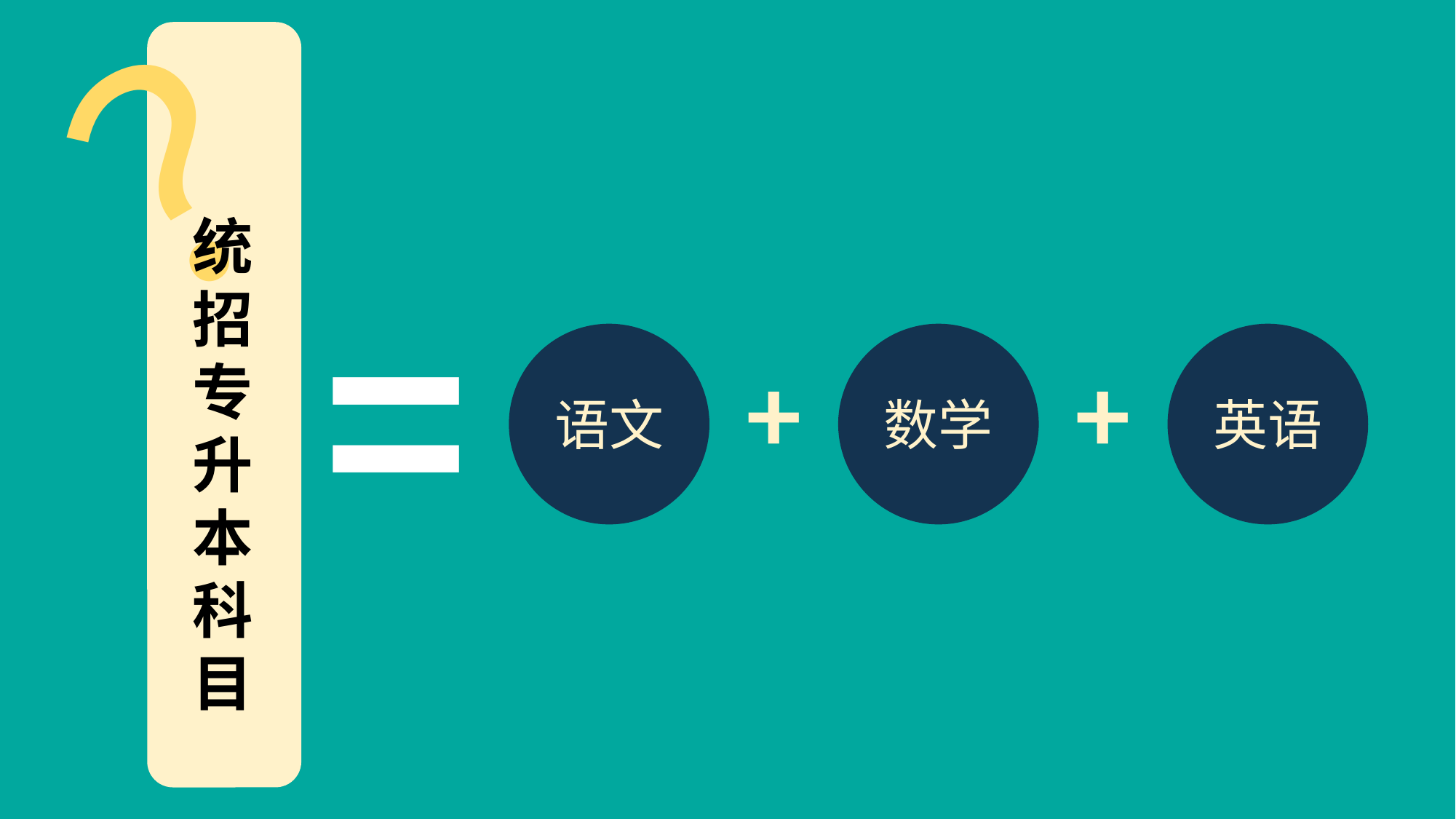

？
统招专升本科目
=

语文

数学

英语

+
+